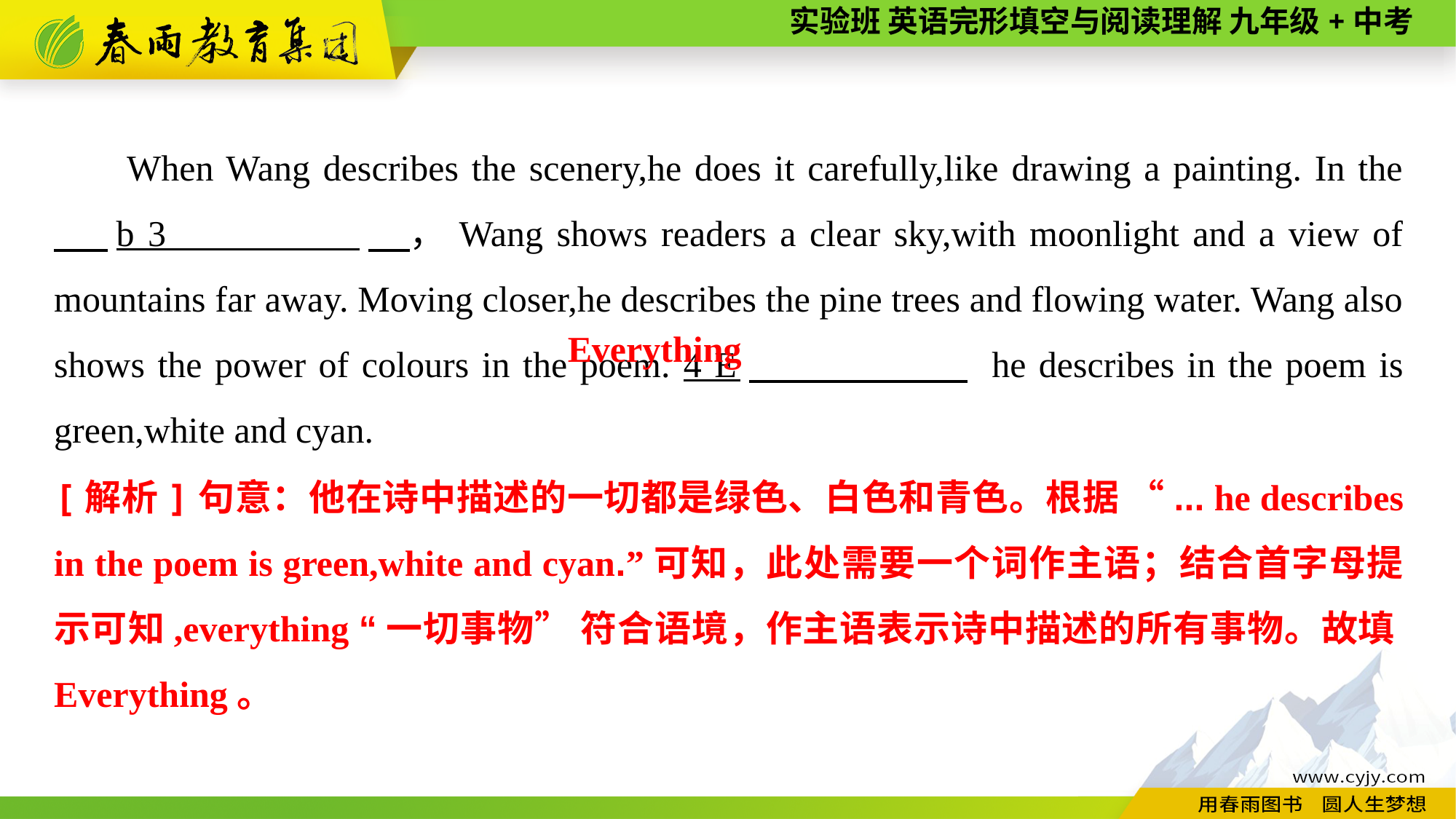

When Wang describes the scenery,he does it carefully,like drawing a painting. In the 　 b 3              　，Wang shows readers a clear sky,with moonlight and a view of mountains far away. Moving closer,he describes the pine trees and flowing water. Wang also shows the power of colours in the poem. 4 E　            　 he describes in the poem is green,white and cyan.
Everything
[解析]句意：他在诗中描述的一切都是绿色、白色和青色。根据 “... he describes in the poem is green,white and cyan.”可知，此处需要一个词作主语；结合首字母提示可知,everything “一切事物” 符合语境，作主语表示诗中描述的所有事物。故填Everything。